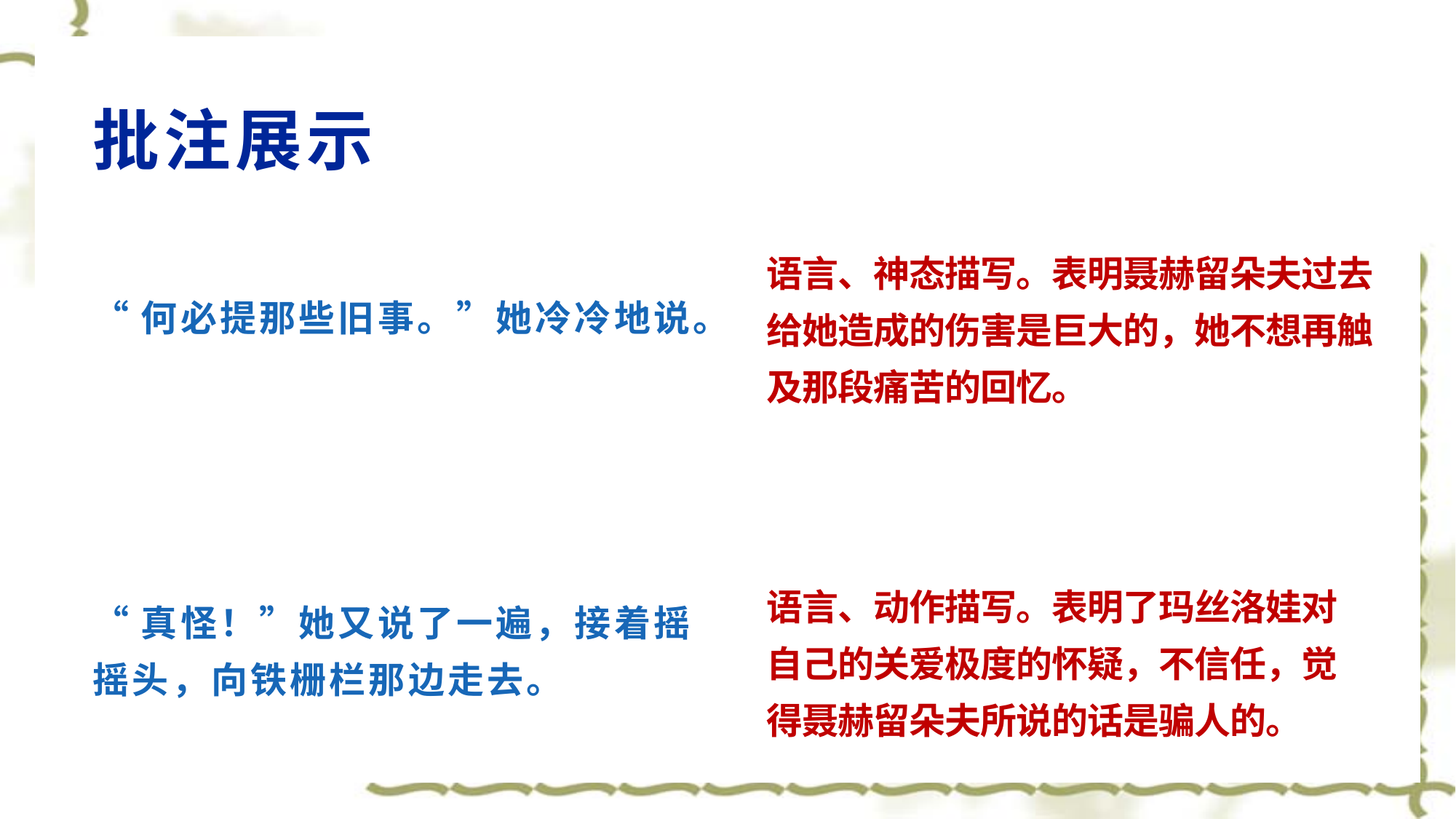

批注展示
“何必提那些旧事。”她冷冷地说。
语言、神态描写。表明聂赫留朵夫过去给她造成的伤害是巨大的，她不想再触及那段痛苦的回忆。
“真怪！”她又说了一遍，接着摇摇头，向铁栅栏那边走去。
语言、动作描写。表明了玛丝洛娃对自己的关爱极度的怀疑，不信任，觉得聂赫留朵夫所说的话是骗人的。